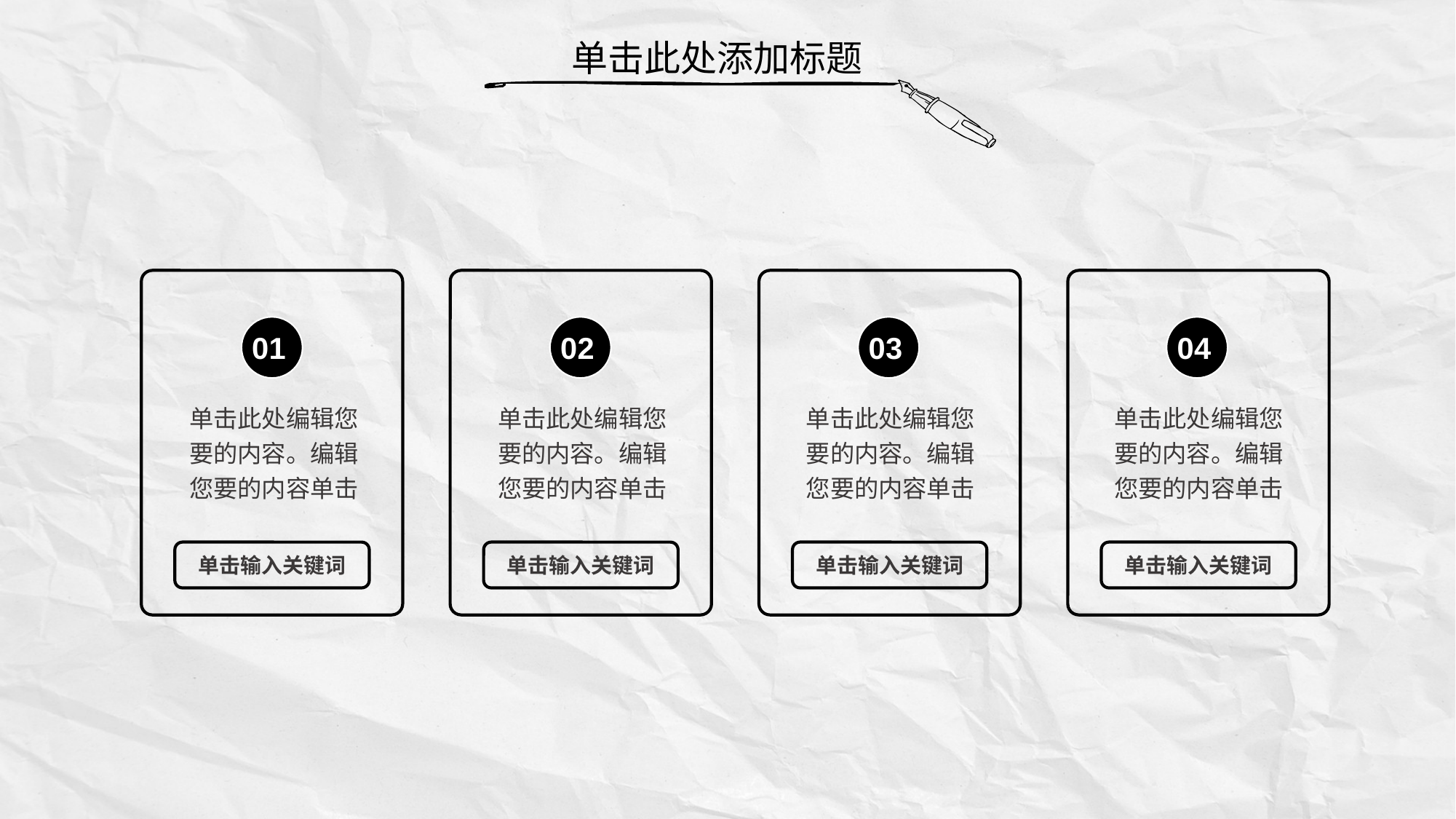

单击此处添加标题

01
单击此处编辑您要的内容。编辑您要的内容单击

02
单击此处编辑您要的内容。编辑您要的内容单击

03
单击此处编辑您要的内容。编辑您要的内容单击

04
单击此处编辑您要的内容。编辑您要的内容单击
单击输入关键词
单击输入关键词
单击输入关键词
单击输入关键词